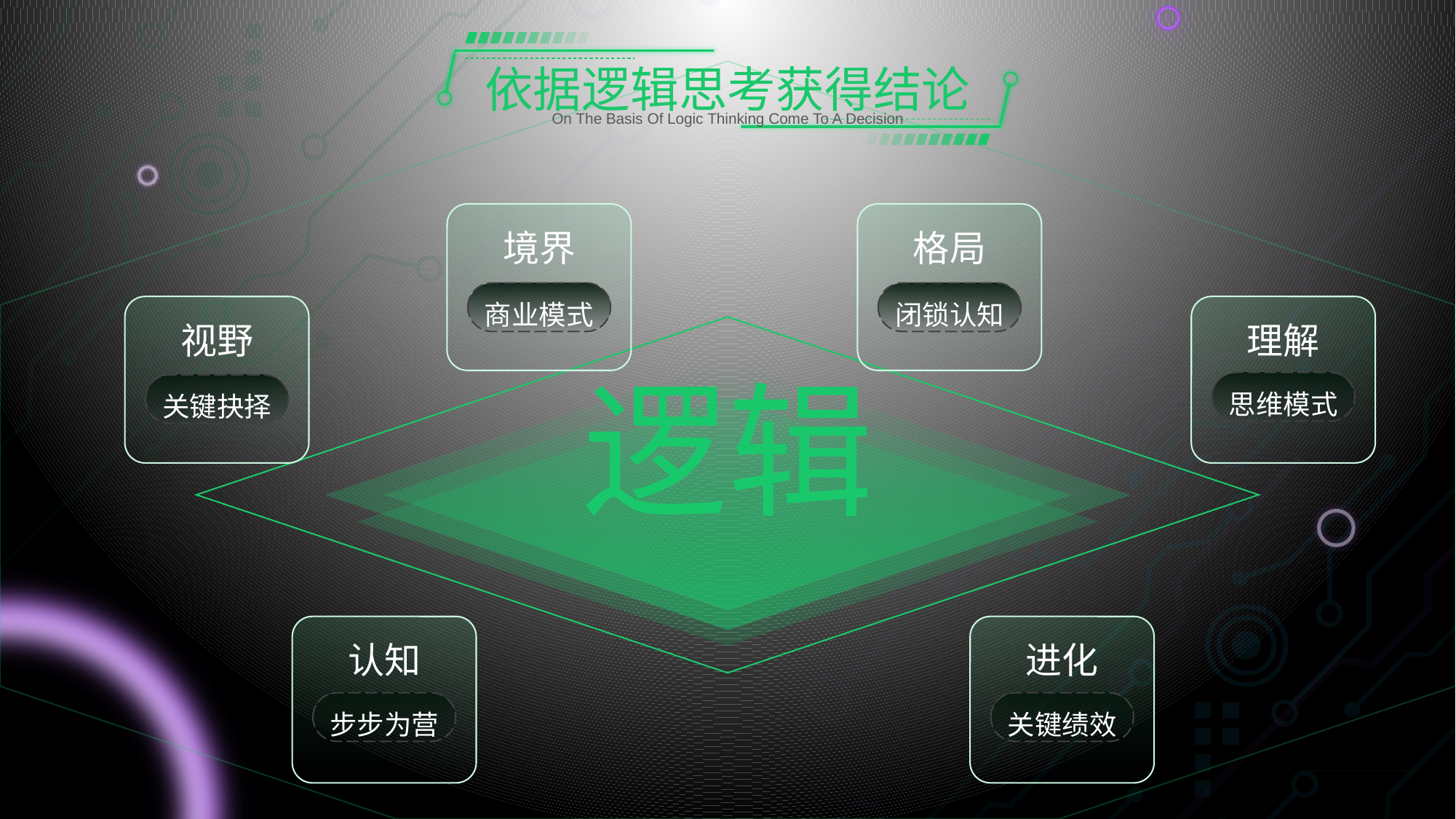

# 依据逻辑思考获得结论

On The Basis Of Logic Thinking Come To A Decision

境界
格局

商业模式
闭锁认知

视野
理解

逻辑

思维模式
关键抉择

认知
进化

步步为营
关键绩效